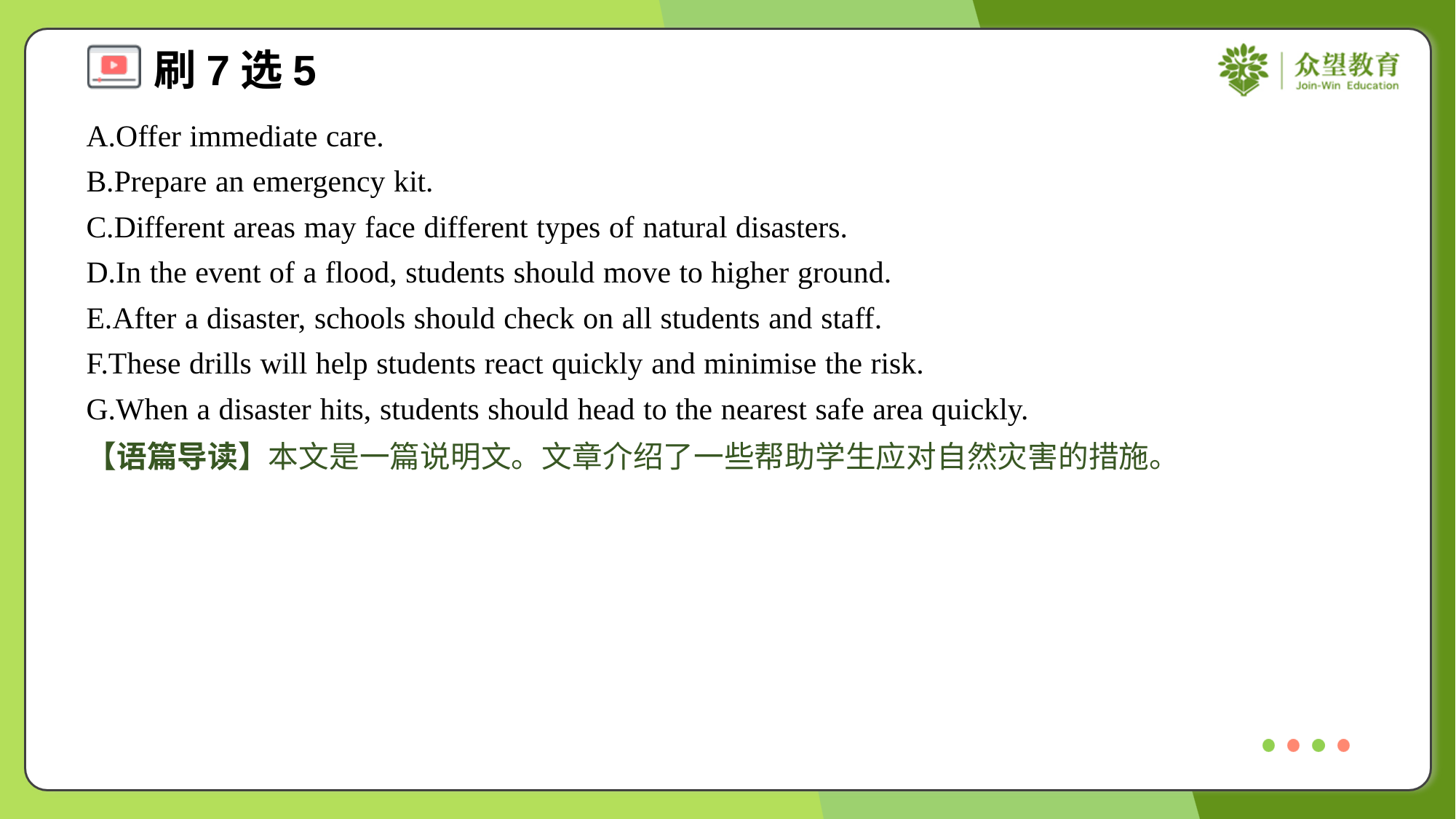

A.Offer immediate care.
B.Prepare an emergency kit.
C.Different areas may face different types of natural disasters.
D.In the event of a flood, students should move to higher ground.
E.After a disaster, schools should check on all students and staff.
F.These drills will help students react quickly and minimise the risk.
G.When a disaster hits, students should head to the nearest safe area quickly.
【语篇导读】本文是一篇说明文。文章介绍了一些帮助学生应对自然灾害的措施。